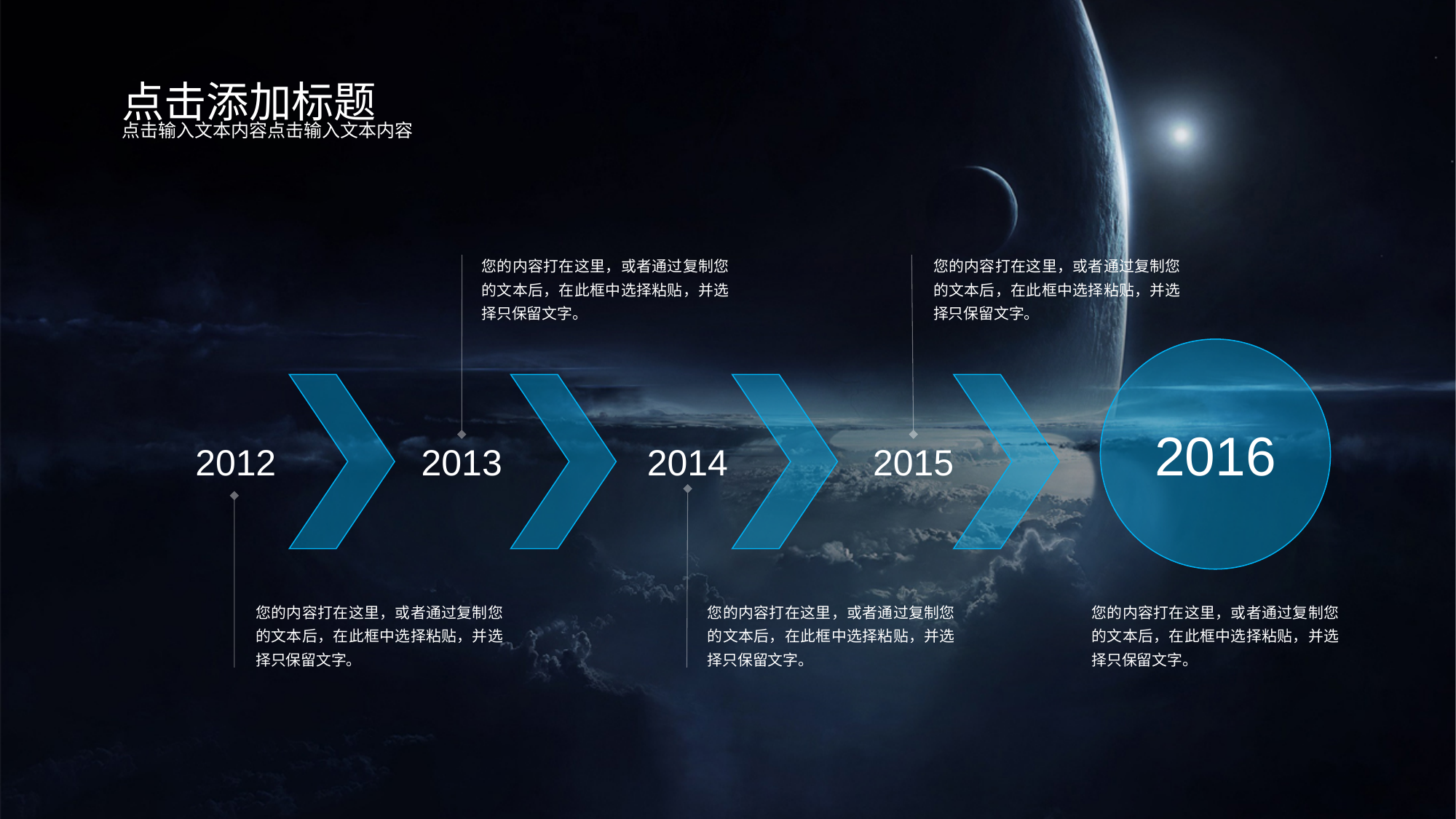

点击添加标题
点击输入文本内容点击输入文本内容
您的内容打在这里，或者通过复制您的文本后，在此框中选择粘贴，并选择只保留文字。
您的内容打在这里，或者通过复制您的文本后，在此框中选择粘贴，并选择只保留文字。
2016

2012
2013
2014
2015
您的内容打在这里，或者通过复制您的文本后，在此框中选择粘贴，并选择只保留文字。
您的内容打在这里，或者通过复制您的文本后，在此框中选择粘贴，并选择只保留文字。
您的内容打在这里，或者通过复制您的文本后，在此框中选择粘贴，并选择只保留文字。